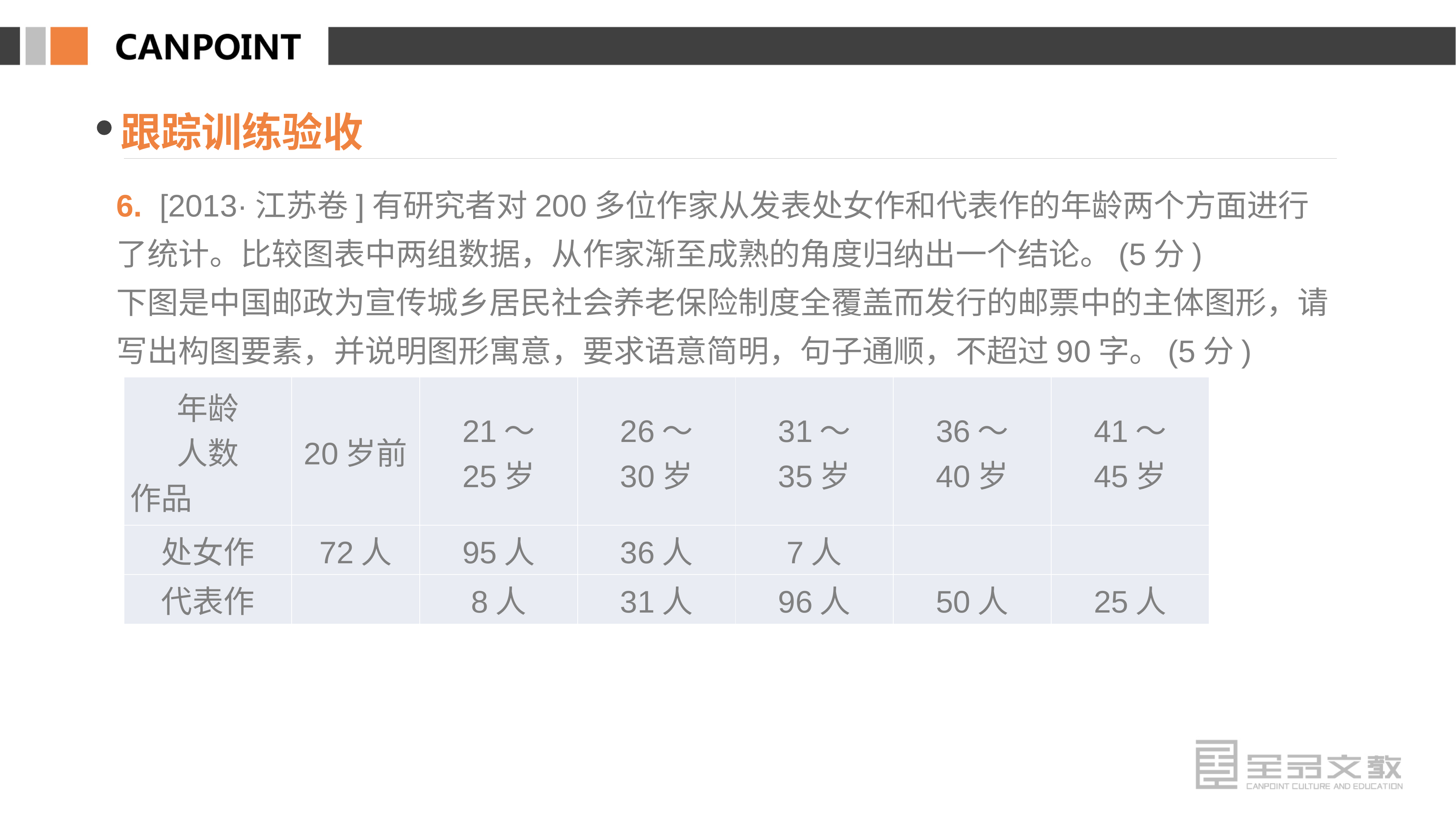

跟踪训练验收

6.  [2013·江苏卷]有研究者对200多位作家从发表处女作和代表作的年龄两个方面进行了统计。比较图表中两组数据，从作家渐至成熟的角度归纳出一个结论。(5分)
下图是中国邮政为宣传城乡居民社会养老保险制度全覆盖而发行的邮票中的主体图形，请写出构图要素，并说明图形寓意，要求语意简明，句子通顺，不超过90字。(5分)

| 年龄 人数 作品 | 20岁前 | 21～ 25岁 | 26～ 30岁 | 31～ 35岁 | 36～ 40岁 | 41～ 45岁 |
| --- | --- | --- | --- | --- | --- | --- |
| 处女作 | 72人 | 95人 | 36人 | 7人 |  |  |
| 代表作 |  | 8人 | 31人 | 96人 | 50人 | 25人 |